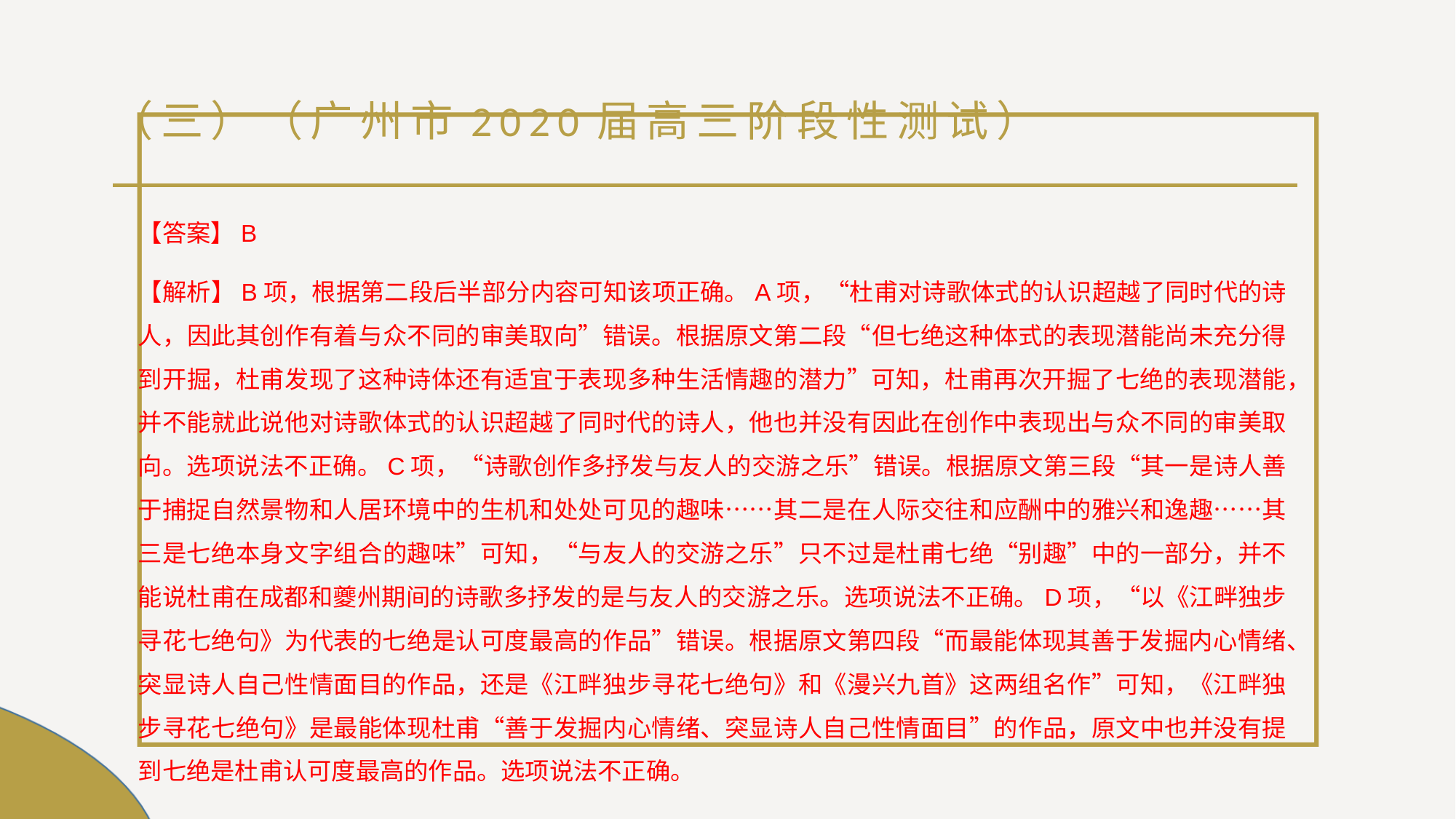

# （三）（广州市2020届高三阶段性测试）
【答案】B
【解析】B项，根据第二段后半部分内容可知该项正确。A项，“杜甫对诗歌体式的认识超越了同时代的诗人，因此其创作有着与众不同的审美取向”错误。根据原文第二段“但七绝这种体式的表现潜能尚未充分得到开掘，杜甫发现了这种诗体还有适宜于表现多种生活情趣的潜力”可知，杜甫再次开掘了七绝的表现潜能，并不能就此说他对诗歌体式的认识超越了同时代的诗人，他也并没有因此在创作中表现出与众不同的审美取向。选项说法不正确。C项，“诗歌创作多抒发与友人的交游之乐”错误。根据原文第三段“其一是诗人善于捕捉自然景物和人居环境中的生机和处处可见的趣味……其二是在人际交往和应酬中的雅兴和逸趣……其三是七绝本身文字组合的趣味”可知，“与友人的交游之乐”只不过是杜甫七绝“别趣”中的一部分，并不能说杜甫在成都和夔州期间的诗歌多抒发的是与友人的交游之乐。选项说法不正确。D项，“以《江畔独步寻花七绝句》为代表的七绝是认可度最高的作品”错误。根据原文第四段“而最能体现其善于发掘内心情绪、突显诗人自己性情面目的作品，还是《江畔独步寻花七绝句》和《漫兴九首》这两组名作”可知，《江畔独步寻花七绝句》是最能体现杜甫“善于发掘内心情绪、突显诗人自己性情面目”的作品，原文中也并没有提到七绝是杜甫认可度最高的作品。选项说法不正确。